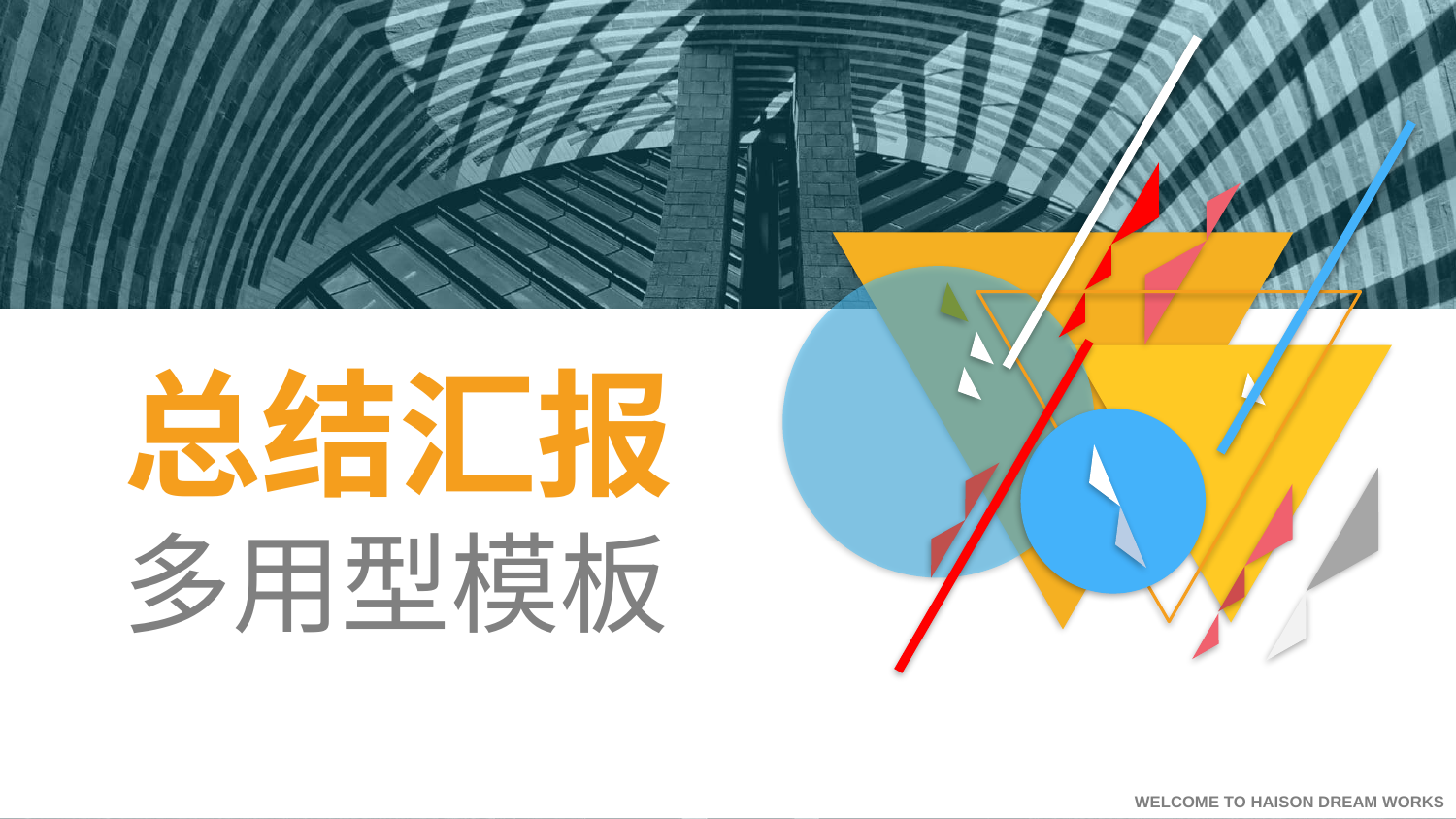

总结汇报
多用型模板
WELCOME TO HAISON DREAM WORKS